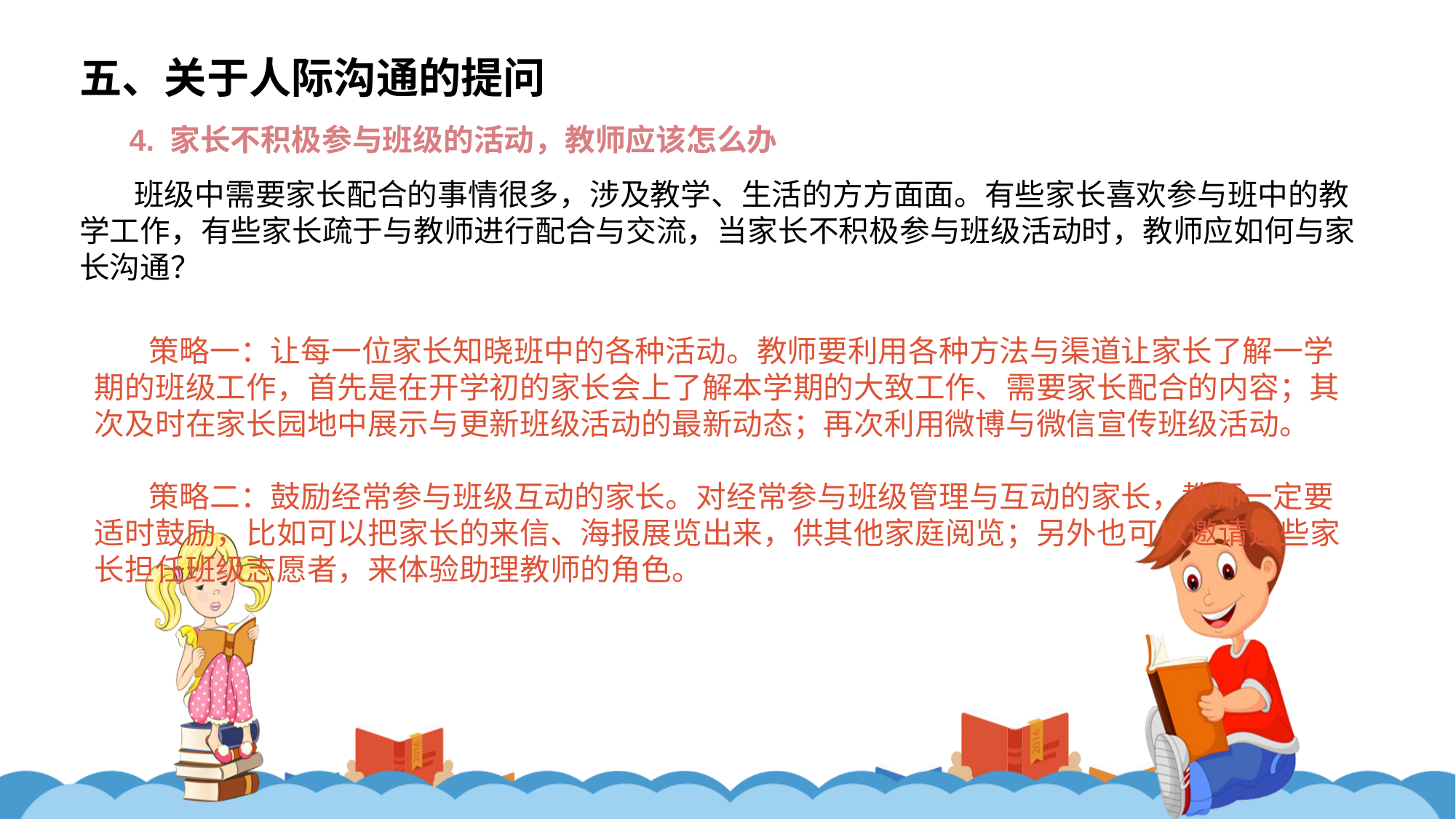

五、关于人际沟通的提问
4. 家长不积极参与班级的活动，教师应该怎么办
班级中需要家长配合的事情很多，涉及教学、生活的方方面面。有些家长喜欢参与班中的教学工作，有些家长疏于与教师进行配合与交流，当家长不积极参与班级活动时，教师应如何与家长沟通？
策略一：让每一位家长知晓班中的各种活动。教师要利用各种方法与渠道让家长了解一学期的班级工作，首先是在开学初的家长会上了解本学期的大致工作、需要家长配合的内容；其次及时在家长园地中展示与更新班级活动的最新动态；再次利用微博与微信宣传班级活动。

策略二：鼓励经常参与班级互动的家长。对经常参与班级管理与互动的家长，教师一定要适时鼓励，比如可以把家长的来信、海报展览出来，供其他家庭阅览；另外也可以邀请这些家长担任班级志愿者，来体验助理教师的角色。